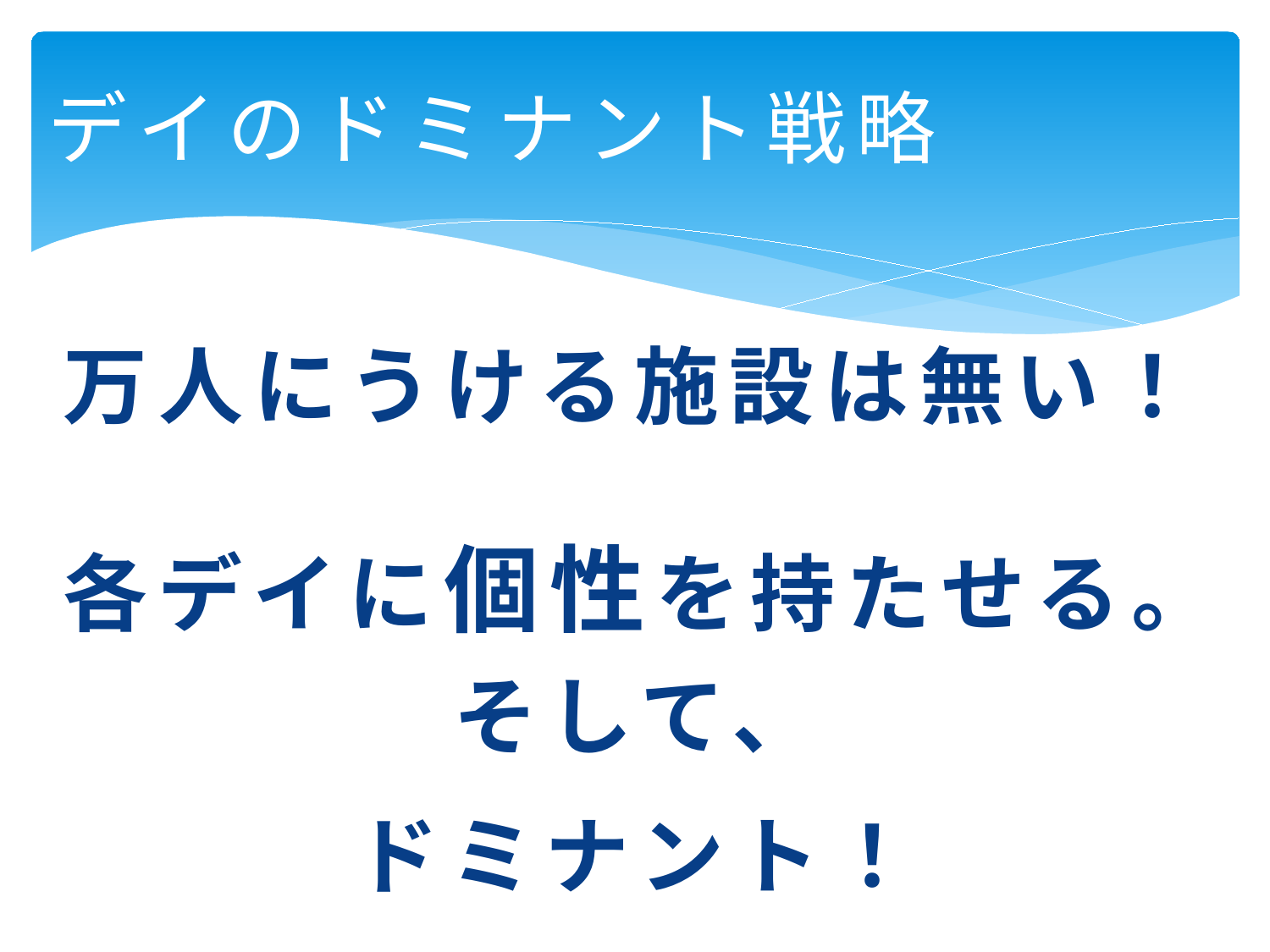

# デイのドミナント戦略
万人にうける施設は無い！
各デイに個性を持たせる。
そして、
ドミナント！